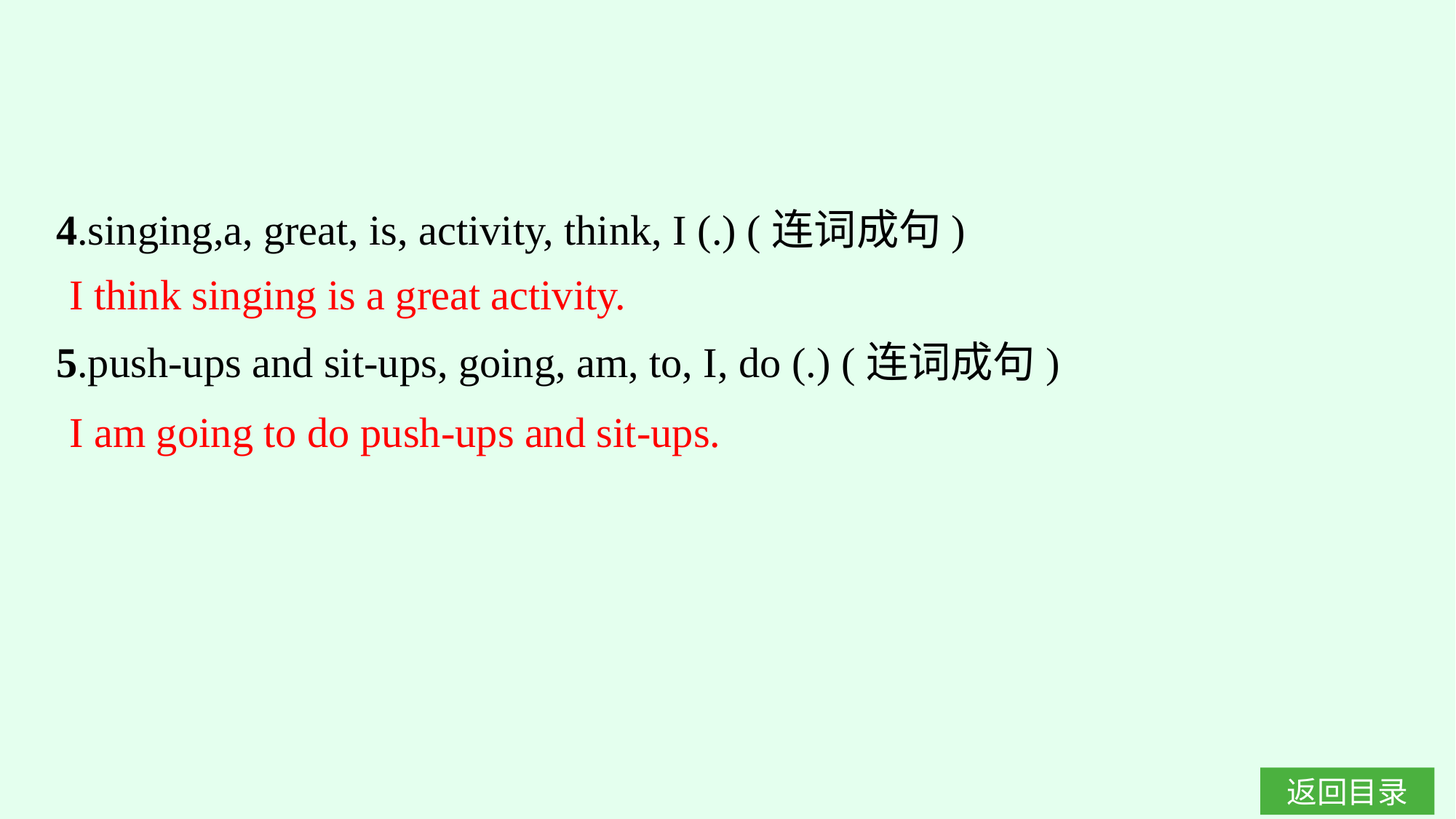

4.singing,a, great, is, activity, think, I (.) (连词成句)

5.push-ups and sit-ups, going, am, to, I, do (.) (连词成句)
I think singing is a great activity.
I am going to do push-ups and sit-ups.